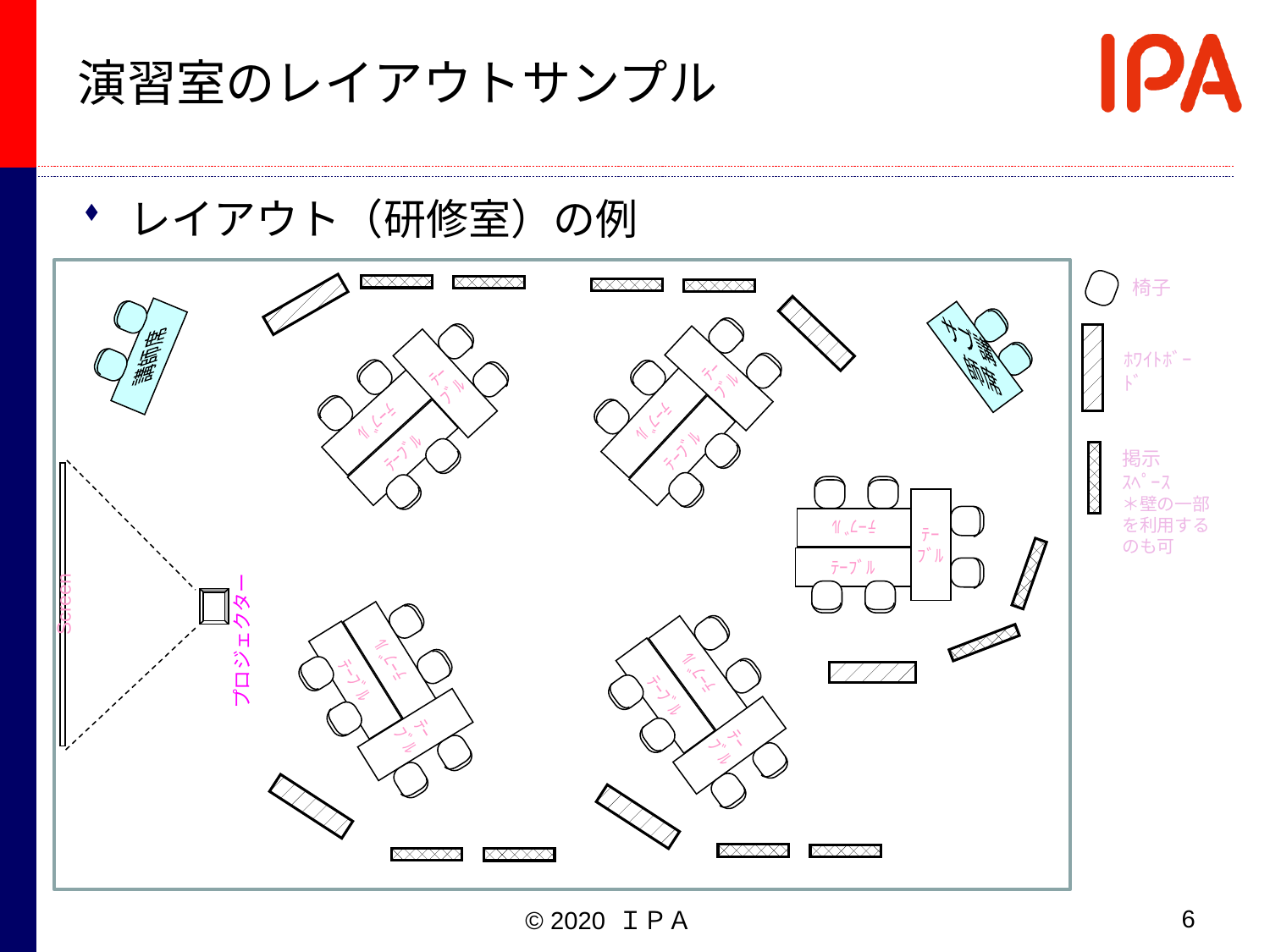

# 演習室のレイアウトサンプル
レイアウト（研修室）の例

椅子

講師席

サブ講師席
ﾃｰﾌﾞﾙ

ﾃｰﾌﾞﾙ

ﾃｰﾌﾞﾙ

ﾎﾜｲﾄﾎﾞｰﾄﾞ
ﾃｰﾌﾞﾙ

ﾃｰﾌﾞﾙ

ﾃｰﾌﾞﾙ

掲示
ｽﾍﾟｰｽ
＊壁の一部を利用するのも可

ﾃｰﾌﾞﾙ

ﾃｰﾌﾞﾙ

ﾃｰﾌﾞﾙ

Screen

プロジェクター

ﾃｰﾌﾞﾙ

ﾃｰﾌﾞﾙ

ﾃｰﾌﾞﾙ

ﾃｰﾌﾞﾙ

ﾃｰﾌﾞﾙ

ﾃｰﾌﾞﾙ

6
© 2020 ＩＰＡ